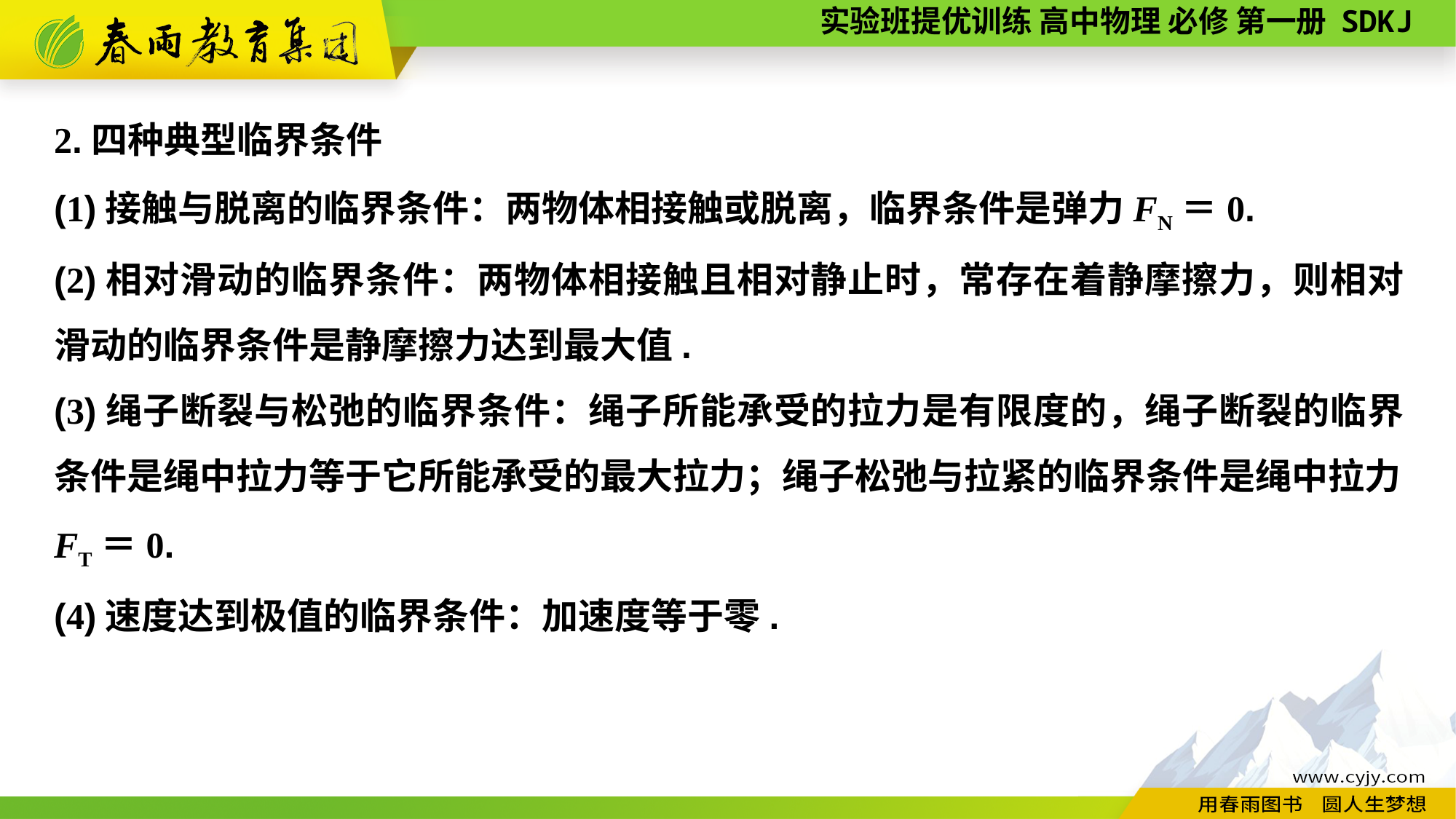

2.四种典型临界条件
(1)接触与脱离的临界条件：两物体相接触或脱离，临界条件是弹力FN＝0.
(2)相对滑动的临界条件：两物体相接触且相对静止时，常存在着静摩擦力，则相对滑动的临界条件是静摩擦力达到最大值.
(3)绳子断裂与松弛的临界条件：绳子所能承受的拉力是有限度的，绳子断裂的临界条件是绳中拉力等于它所能承受的最大拉力；绳子松弛与拉紧的临界条件是绳中拉力FT＝0.
(4)速度达到极值的临界条件：加速度等于零.